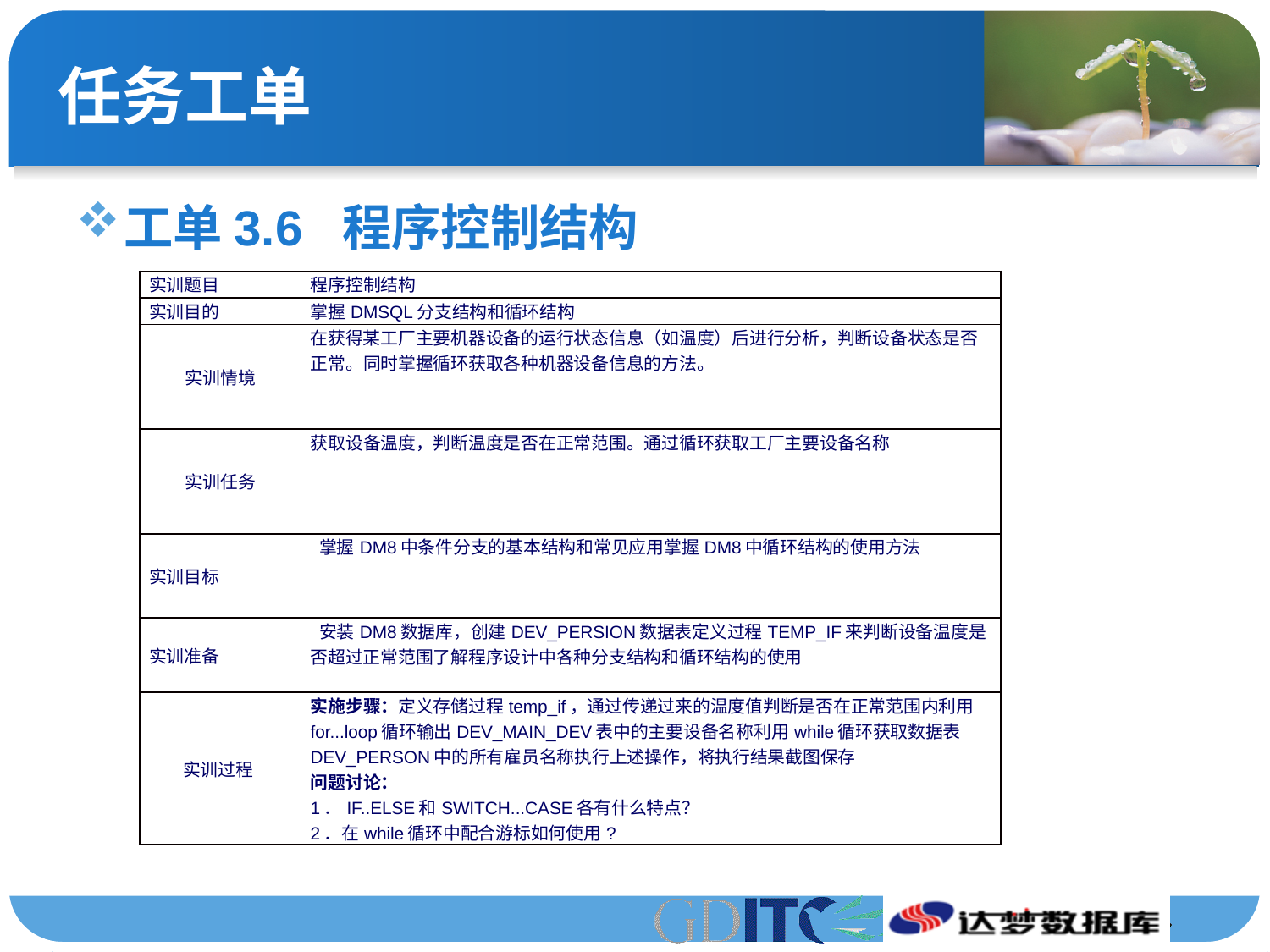

# 任务工单
工单3.6  程序控制结构

| 实训题目 | 程序控制结构 |
| --- | --- |
| 实训目的 | 掌握DMSQL分支结构和循环结构 |
| 实训情境 | 在获得某工厂主要机器设备的运行状态信息（如温度）后进行分析，判断设备状态是否正常。同时掌握循环获取各种机器设备信息的方法。 |
| 实训任务 | 获取设备温度，判断温度是否在正常范围。通过循环获取工厂主要设备名称 |
| 实训目标 | 掌握DM8中条件分支的基本结构和常见应用掌握DM8中循环结构的使用方法 |
| 实训准备 | 安装DM8数据库，创建DEV\_PERSION数据表定义过程TEMP\_IF来判断设备温度是否超过正常范围了解程序设计中各种分支结构和循环结构的使用 |
| 实训过程 | 实施步骤：定义存储过程temp\_if，通过传递过来的温度值判断是否在正常范围内利用for...loop循环输出DEV\_MAIN\_DEV表中的主要设备名称利用while循环获取数据表DEV\_PERSON中的所有雇员名称执行上述操作，将执行结果截图保存 问题讨论： 1．IF..ELSE和SWITCH...CASE各有什么特点？ 2．在while循环中配合游标如何使用? |